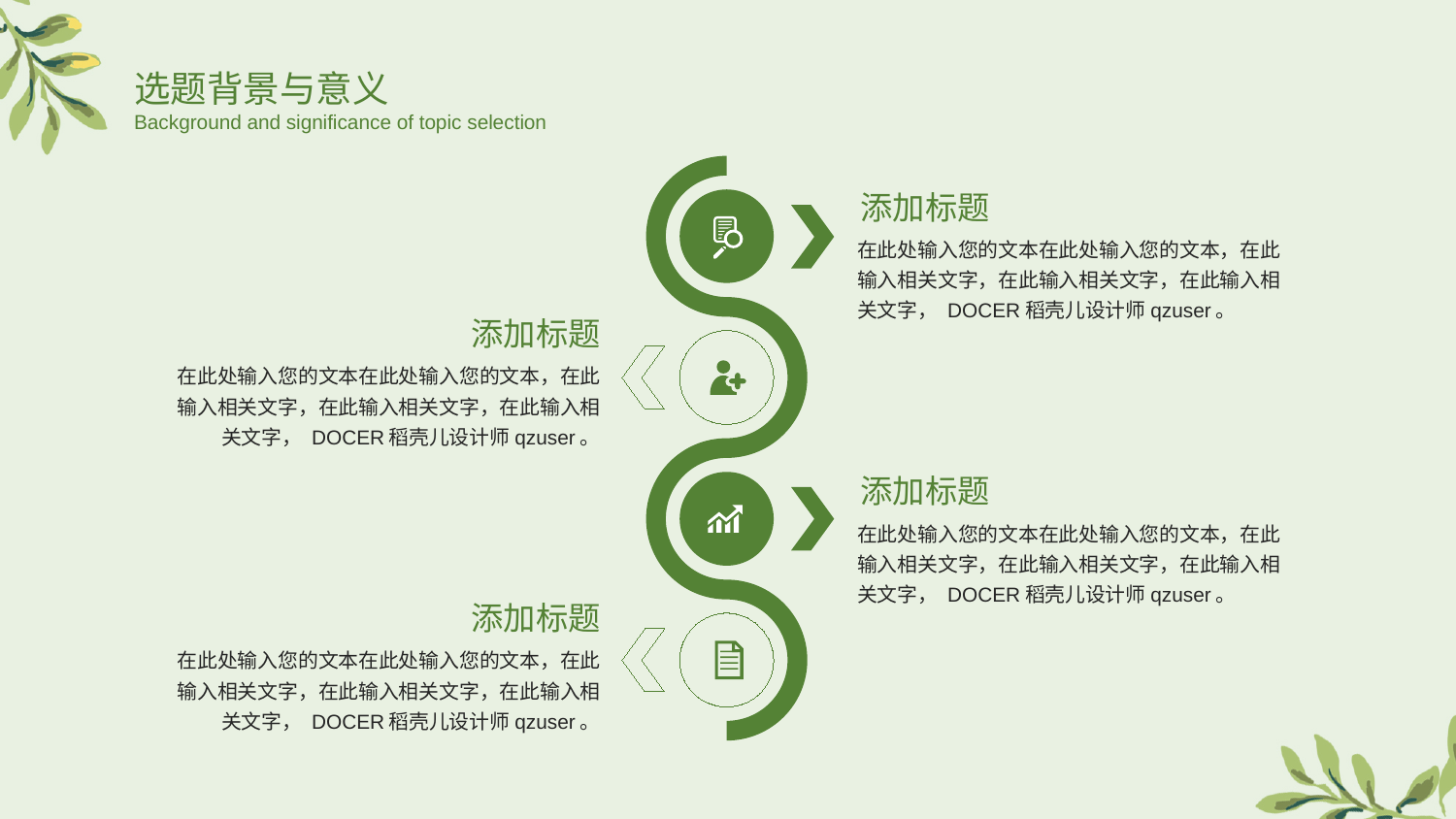

选题背景与意义
Background and significance of topic selection

添加标题

在此处输入您的文本在此处输入您的文本，在此输入相关文字，在此输入相关文字，在此输入相关文字， DOCER稻壳儿设计师qzuser。
添加标题

在此处输入您的文本在此处输入您的文本，在此输入相关文字，在此输入相关文字，在此输入相关文字， DOCER稻壳儿设计师qzuser。

添加标题

在此处输入您的文本在此处输入您的文本，在此输入相关文字，在此输入相关文字，在此输入相关文字， DOCER稻壳儿设计师qzuser。
添加标题

在此处输入您的文本在此处输入您的文本，在此输入相关文字，在此输入相关文字，在此输入相关文字， DOCER稻壳儿设计师qzuser。